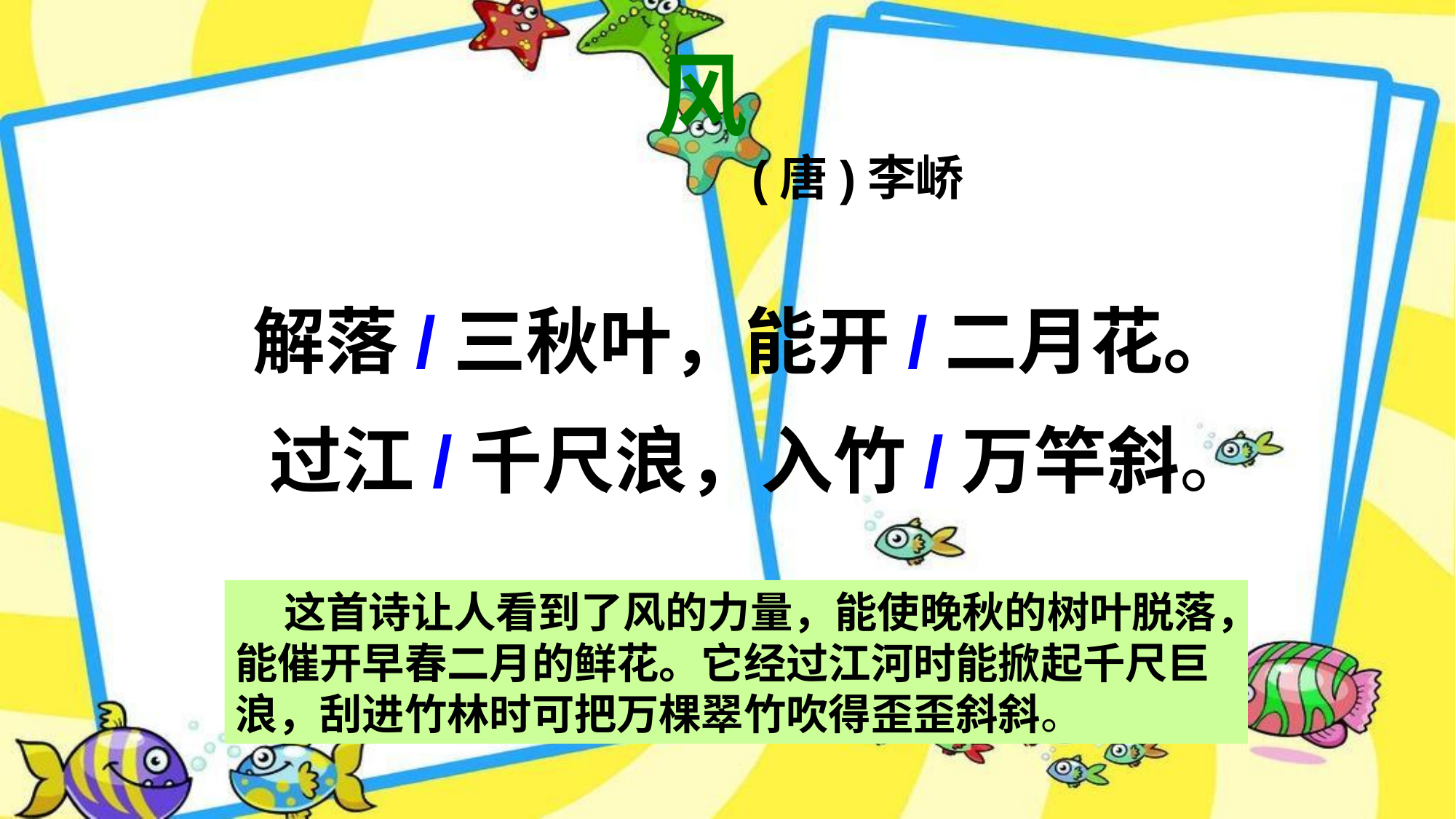

#
风
                           (唐)李峤

解落/三秋叶，能开/二月花。
过江/千尺浪，入竹/万竿斜。
    这首诗让人看到了风的力量，能使晚秋的树叶脱落，能催开早春二月的鲜花。它经过江河时能掀起千尺巨浪，刮进竹林时可把万棵翠竹吹得歪歪斜斜。